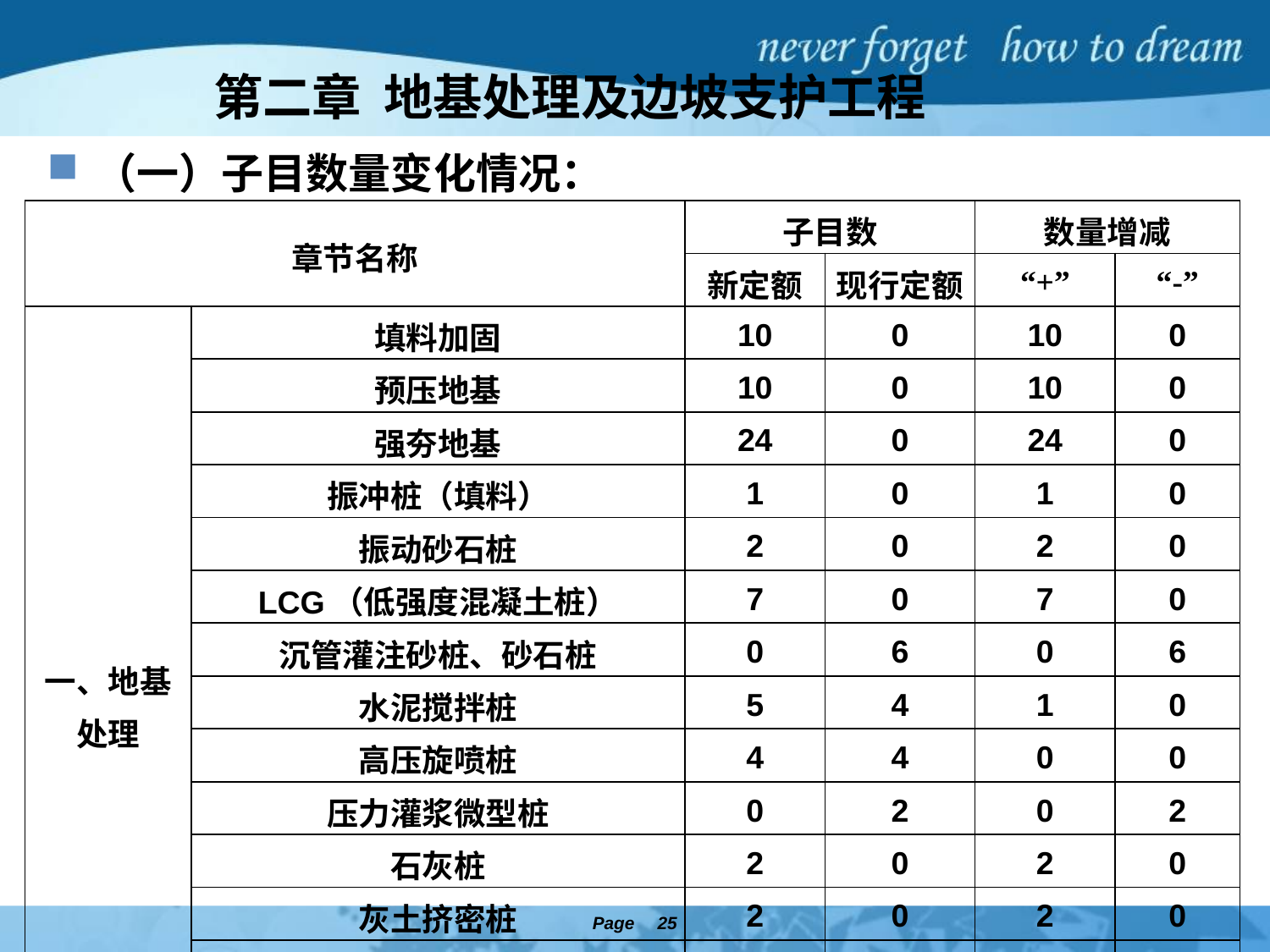

# 第二章  地基处理及边坡支护工程
（一）子目数量变化情况：
| 章节名称 |  | 子目数 |  | 数量增减 |  |
| --- | --- | --- | --- | --- | --- |
|  |  | 新定额 | 现行定额 | “+” | “-” |
| 一、地基处理 | 填料加固 | 10 | 0 | 10 | 0 |
|  | 预压地基 | 10 | 0 | 10 | 0 |
|  | 强夯地基 | 24 | 0 | 24 | 0 |
|  | 振冲桩（填料） | 1 | 0 | 1 | 0 |
|  | 振动砂石桩 | 2 | 0 | 2 | 0 |
|  | LCG（低强度混凝土桩） | 7 | 0 | 7 | 0 |
|  | 沉管灌注砂桩、砂石桩 | 0 | 6 | 0 | 6 |
|  | 水泥搅拌桩 | 5 | 4 | 1 | 0 |
|  | 高压旋喷桩 | 4 | 4 | 0 | 0 |
|  | 压力灌浆微型桩 | 0 | 2 | 0 | 2 |
|  | 石灰桩 | 2 | 0 | 2 | 0 |
|  | 灰土挤密桩 | 2 | 0 | 2 | 0 |
|  | 地基注浆 | 4 | 0 | 4 | 0 |
|  | 褥垫层 | 6 | 0 | 6 | 0 |
|  | 小计 | 77 | 16 | 69 | 8 |